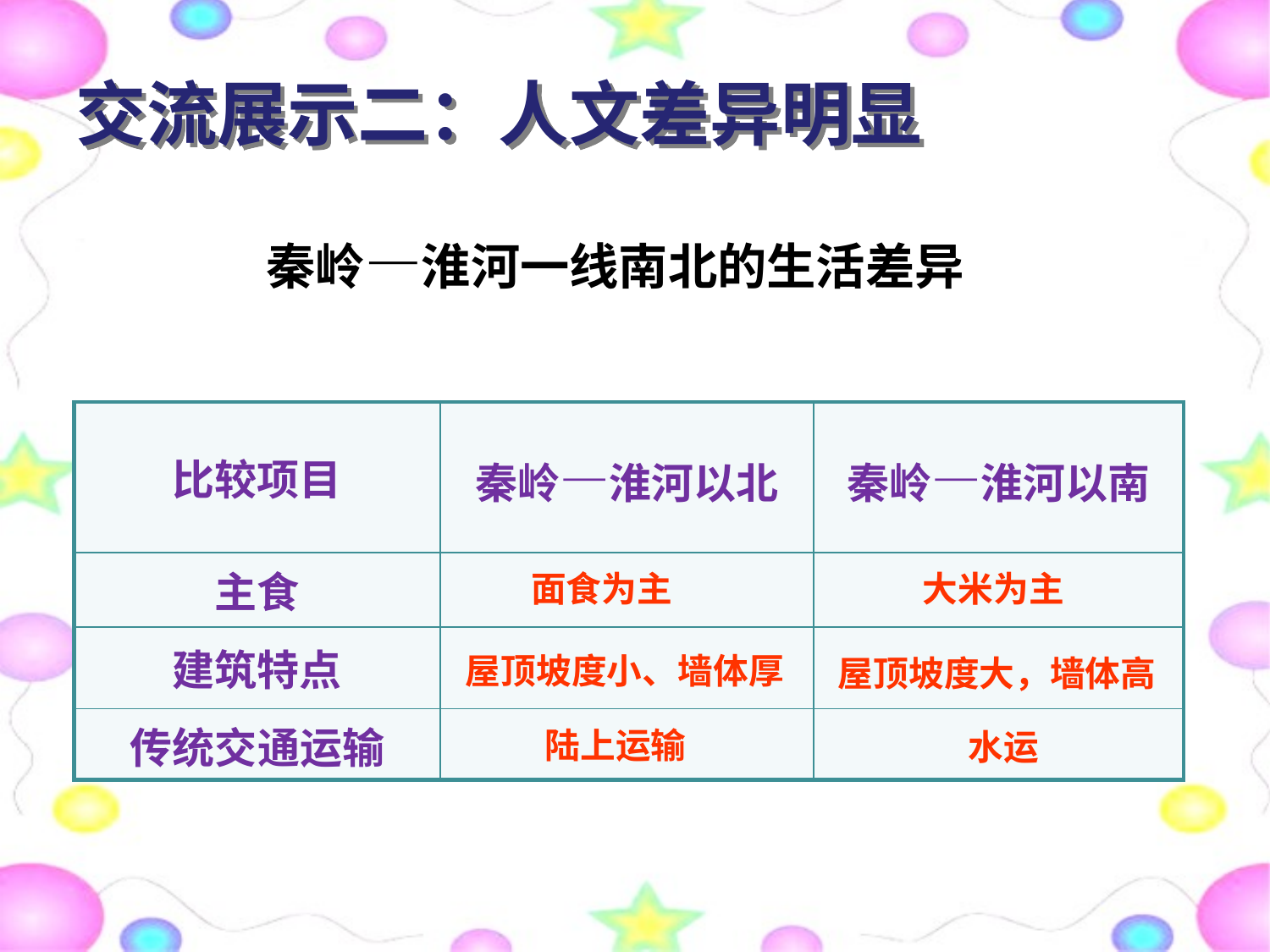

交流展示二：人文差异明显
秦岭—淮河一线南北的生活差异
| 比较项目 | 秦岭—淮河以北 | 秦岭—淮河以南 |
| --- | --- | --- |
| 主食 |  |  |
| 建筑特点 |  |  |
| 传统交通运输 |  |  |
面食为主
大米为主
屋顶坡度小、墙体厚
屋顶坡度大，墙体高
陆上运输
水运